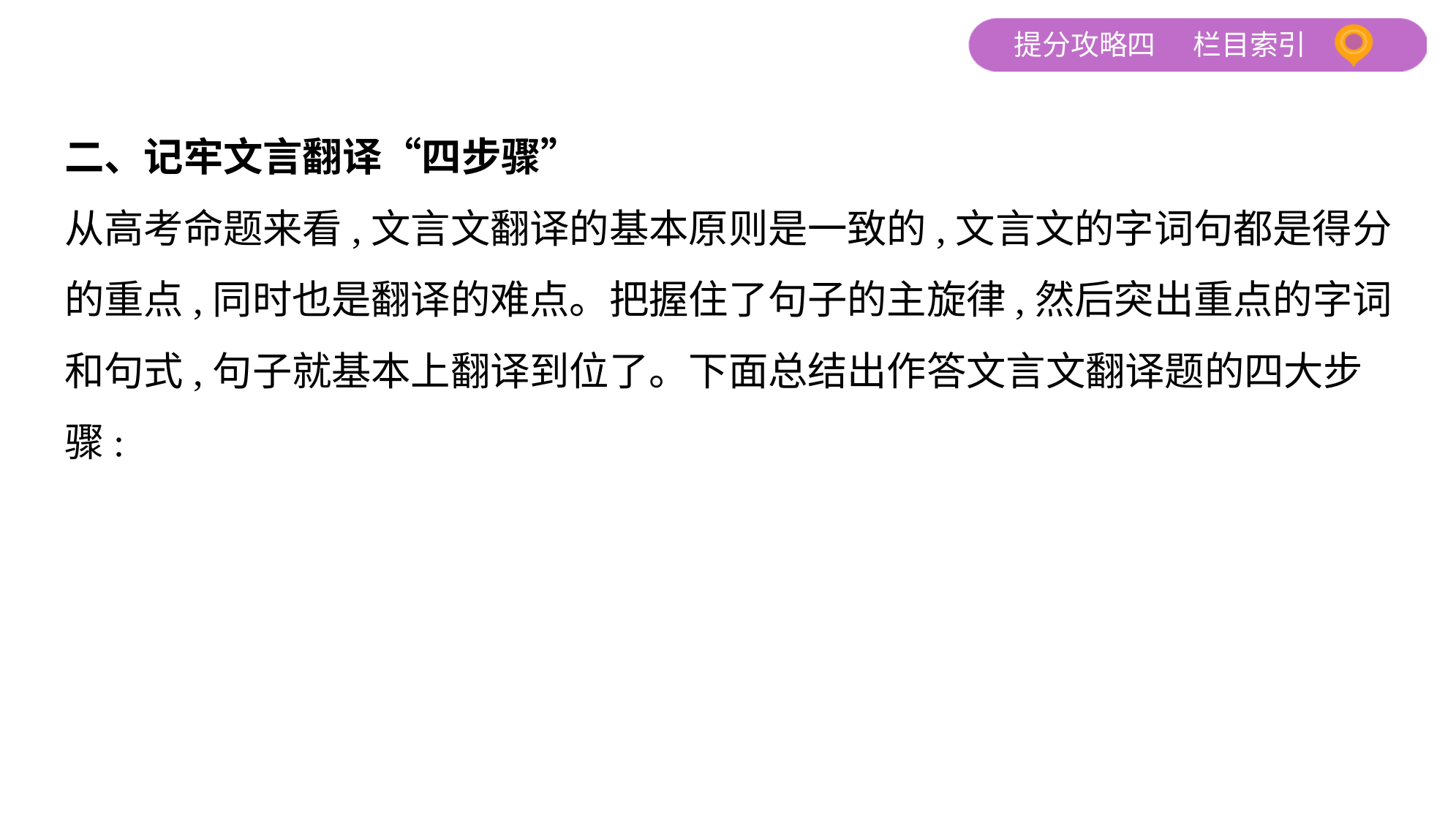

二、记牢文言翻译“四步骤”
从高考命题来看,文言文翻译的基本原则是一致的,文言文的字词句都是得分
的重点,同时也是翻译的难点。把握住了句子的主旋律,然后突出重点的字词
和句式,句子就基本上翻译到位了。下面总结出作答文言文翻译题的四大步
骤: